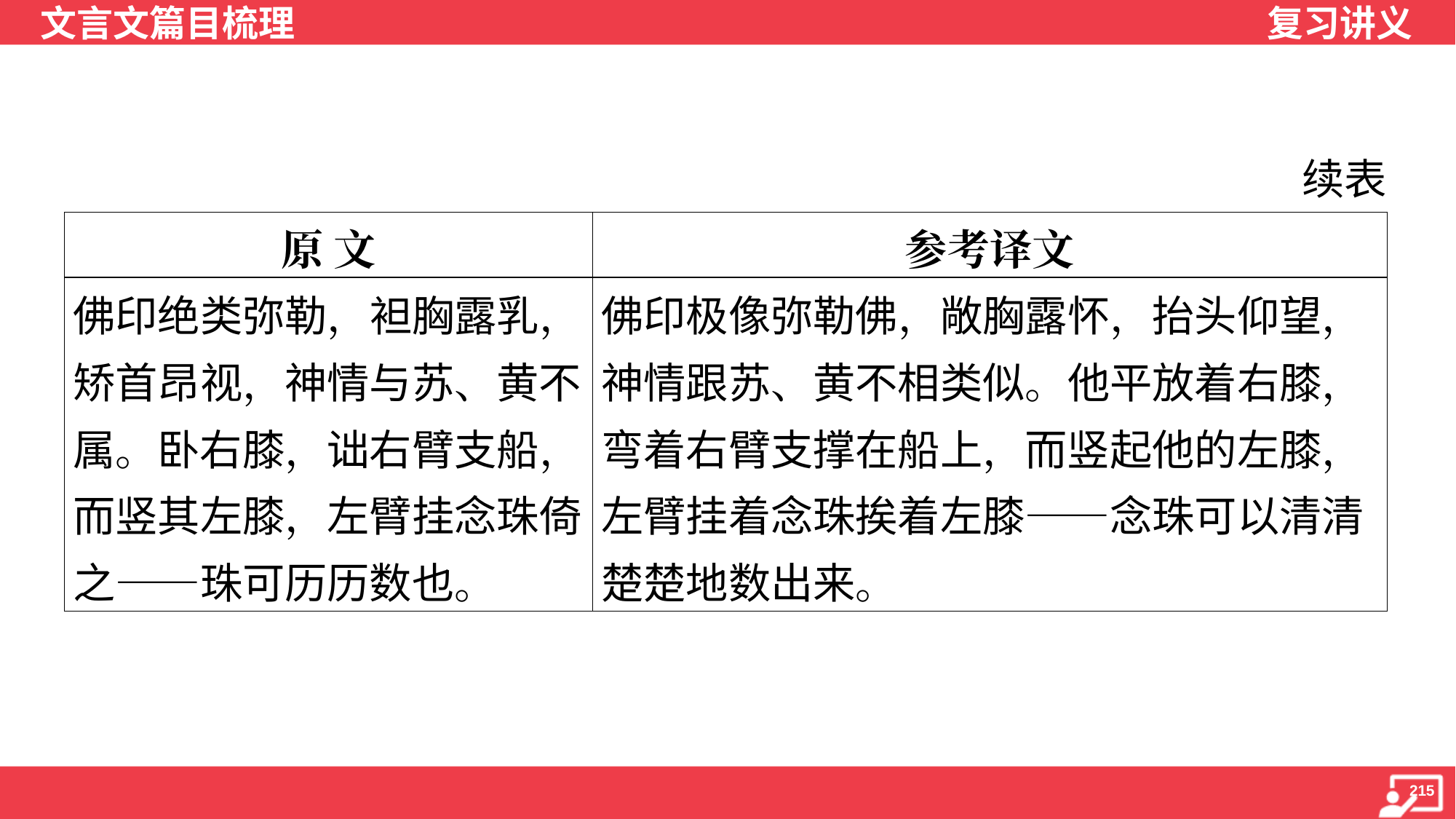

续表
| 原 文 | 参考译文 |
| --- | --- |
| 佛印绝类弥勒，袒胸露乳，矫首昂视，神情与苏、黄不属。卧右膝，诎右臂支船，而竖其左膝，左臂挂念珠倚之——珠可历历数也。 | 佛印极像弥勒佛，敞胸露怀，抬头仰望，神情跟苏、黄不相类似。他平放着右膝，弯着右臂支撑在船上，而竖起他的左膝，左臂挂着念珠挨着左膝——念珠可以清清楚楚地数出来。 |